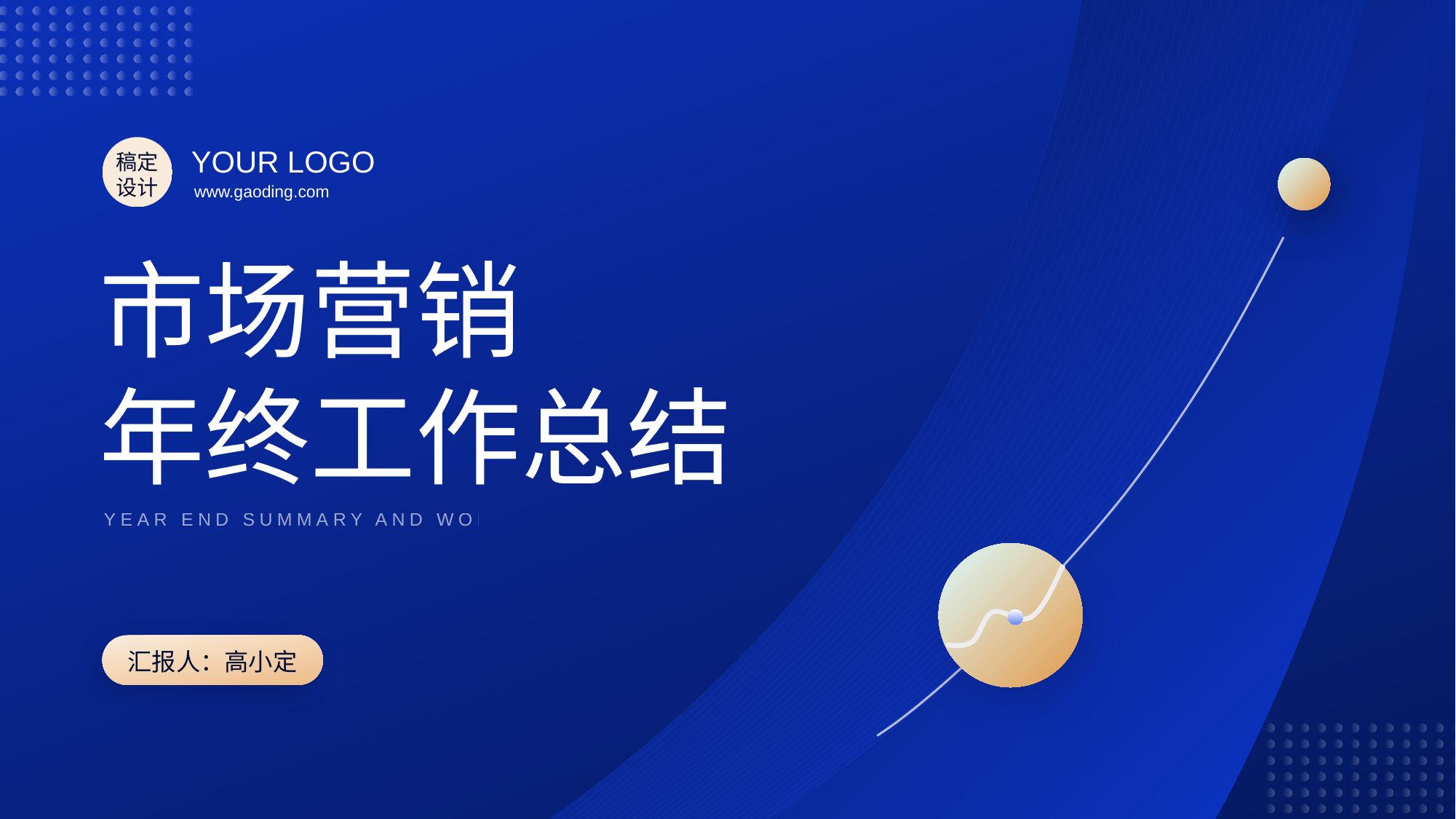

稿定设计
YOUR LOGO
www.gaoding.com

市场营销
年终工作总结
YEAR END SUMMARY AND WORK REPORT

汇报人：高小定